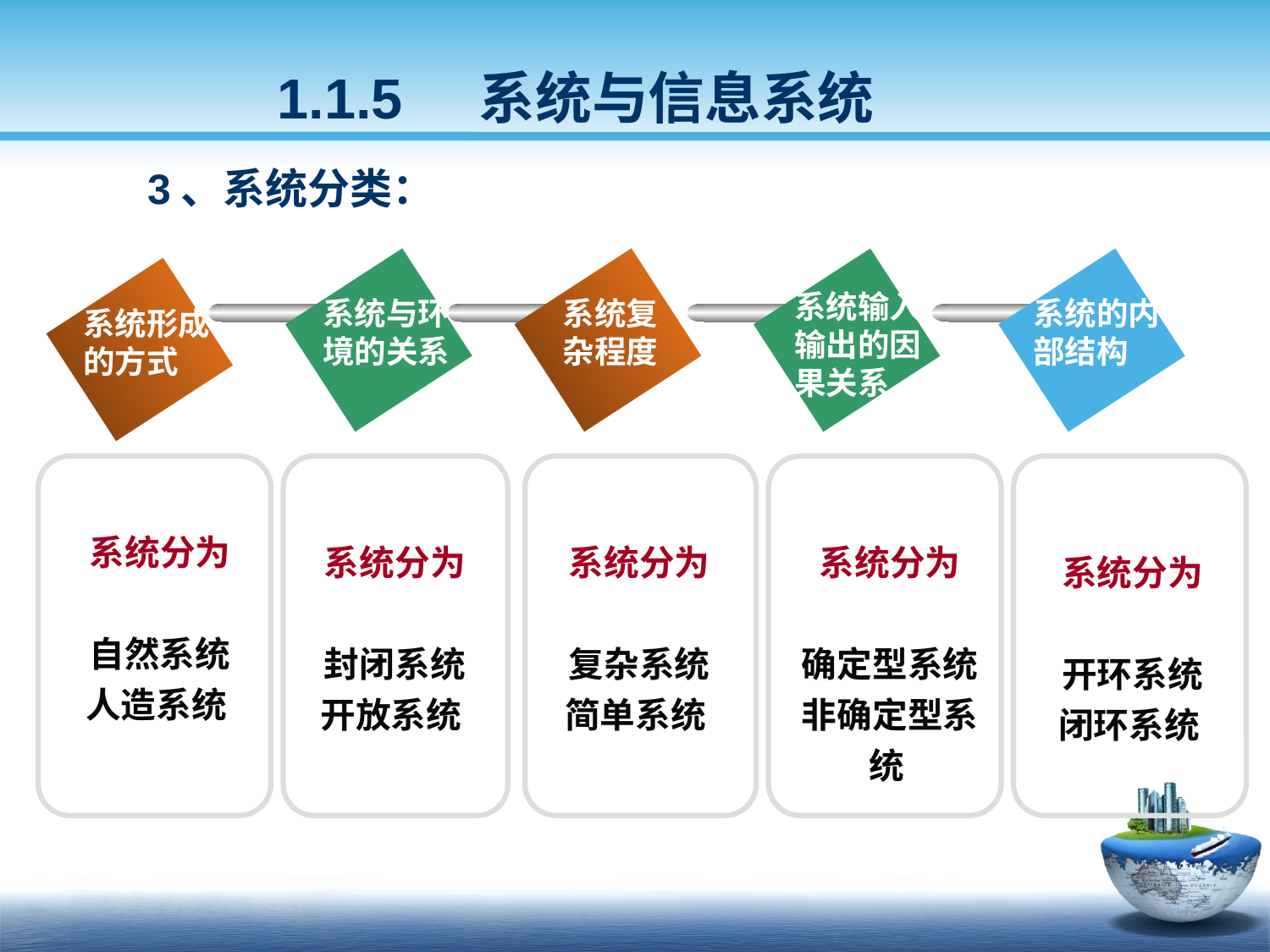

1.1.5    系统与信息系统
3、系统分类：

系统与环境的关系

系统分为

封闭系统
开放系统

系统复杂程度

系统分为

复杂系统
简单系统

系统输入输出的因果关系

系统分为

确定型系统
非确定型系统

系统的内部结构

系统分为

开环系统
闭环系统

系统形成的方式

系统分为

自然系统
人造系统